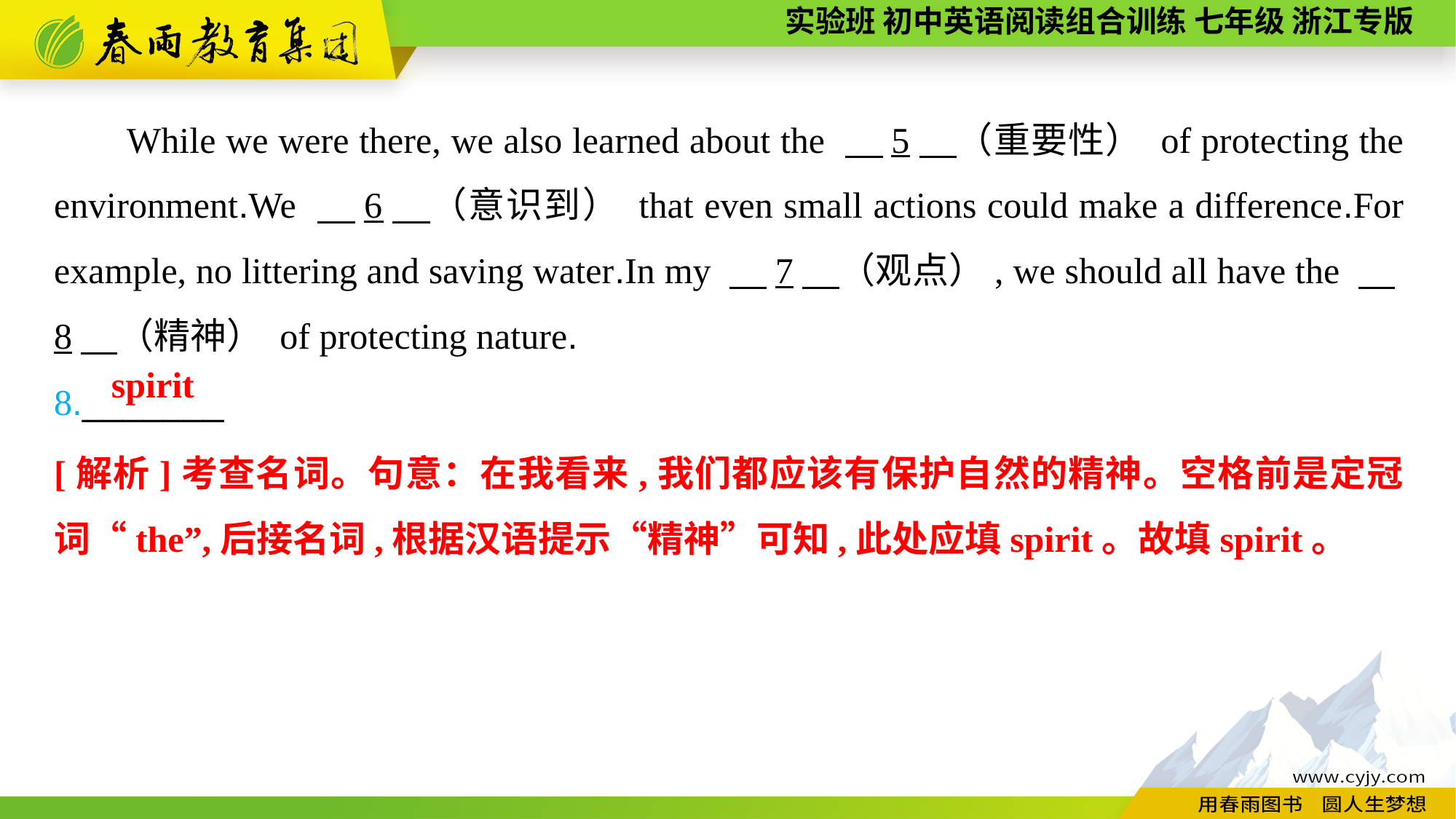

While we were there, we also learned about the 　5　（重要性） of protecting the environment.We 　6　（意识到） that even small actions could make a difference.For example, no littering and saving water.In my 　7　（观点）, we should all have the 　8　（精神） of protecting nature.
8._______
spirit
[解析]考查名词。句意：在我看来,我们都应该有保护自然的精神。空格前是定冠词“the”,后接名词,根据汉语提示“精神”可知,此处应填spirit。故填spirit。